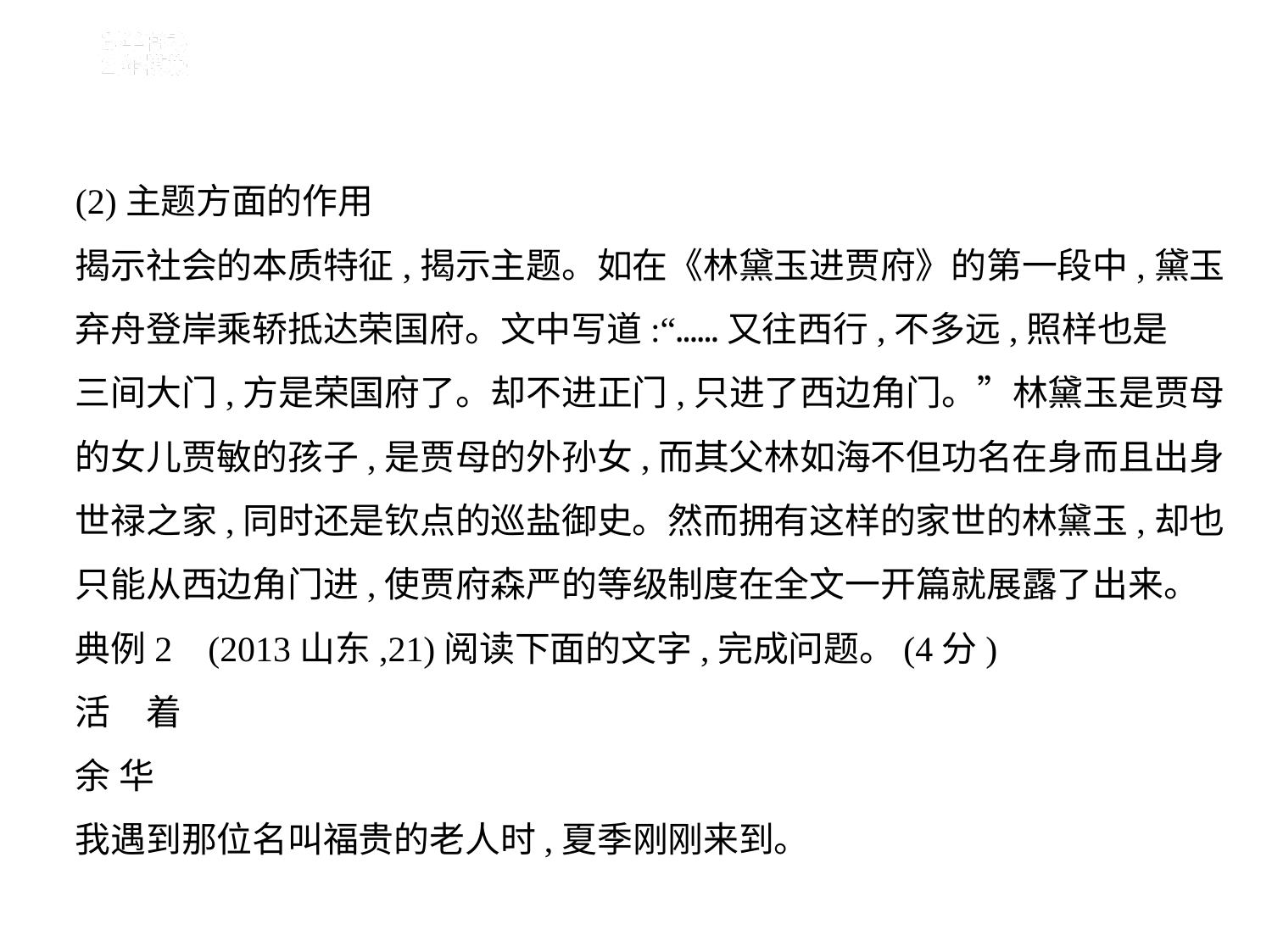

(2)主题方面的作用
揭示社会的本质特征,揭示主题。如在《林黛玉进贾府》的第一段中,黛玉
弃舟登岸乘轿抵达荣国府。文中写道:“……又往西行,不多远,照样也是
三间大门,方是荣国府了。却不进正门,只进了西边角门。”林黛玉是贾母
的女儿贾敏的孩子,是贾母的外孙女,而其父林如海不但功名在身而且出身
世禄之家,同时还是钦点的巡盐御史。然而拥有这样的家世的林黛玉,却也
只能从西边角门进,使贾府森严的等级制度在全文一开篇就展露了出来。
典例2    (2013山东,21)阅读下面的文字,完成问题。(4分)
活　着
余 华
我遇到那位名叫福贵的老人时,夏季刚刚来到。